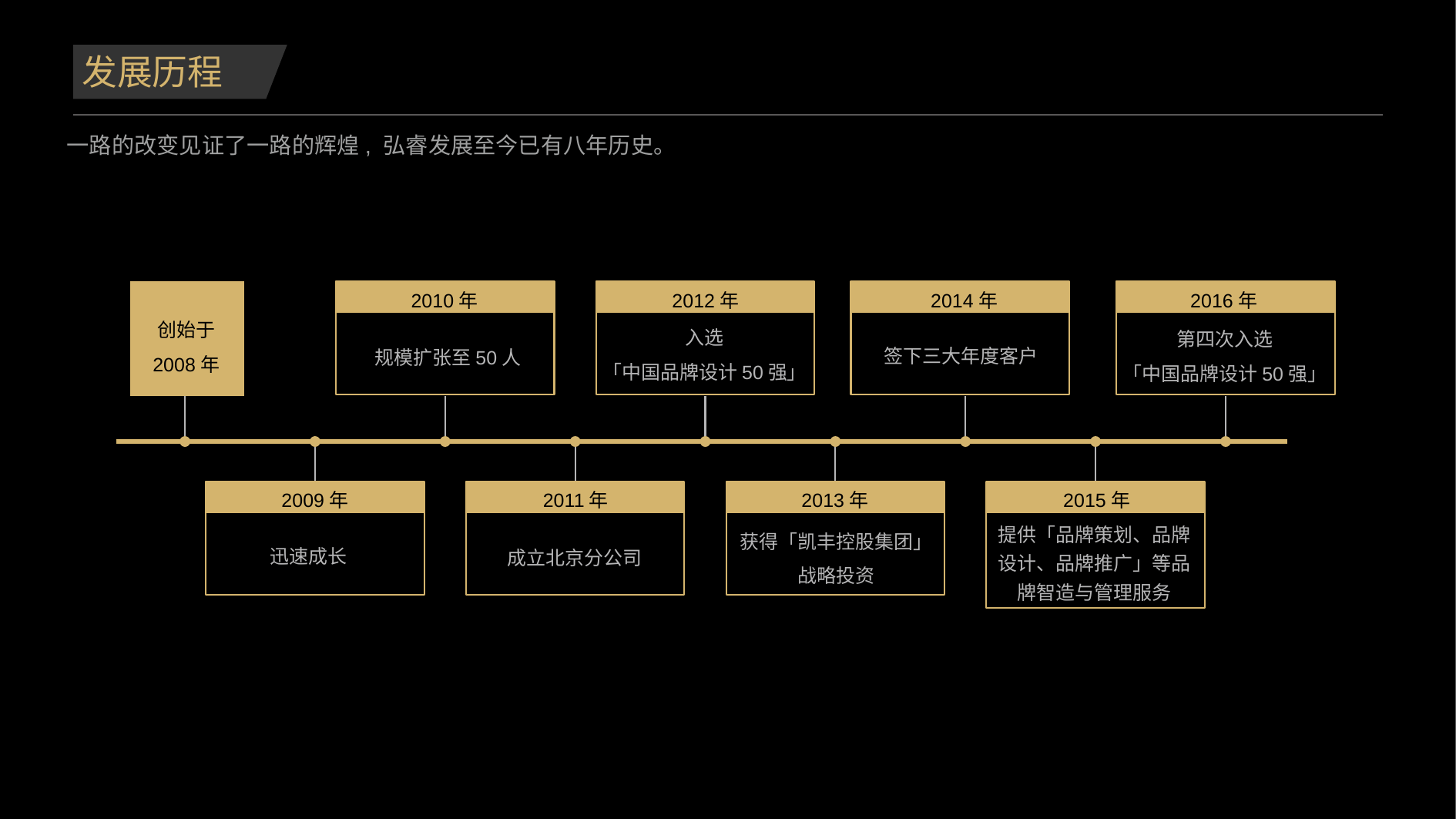

发展历程

一路的改变见证了一路的辉煌, 弘睿发展至今已有八年历史。

2010年
2012年
2014年
2016年
创始于
2008年
入选
「中国品牌设计50强」
第四次入选
「中国品牌设计50强」
签下三大年度客户
规模扩张至50人

2009年
2011年
2013年
2015年
提供「品牌策划、品牌
设计、品牌推广」等品
牌智造与管理服务
获得「凯丰控股集团」
战略投资
迅速成长
成立北京分公司